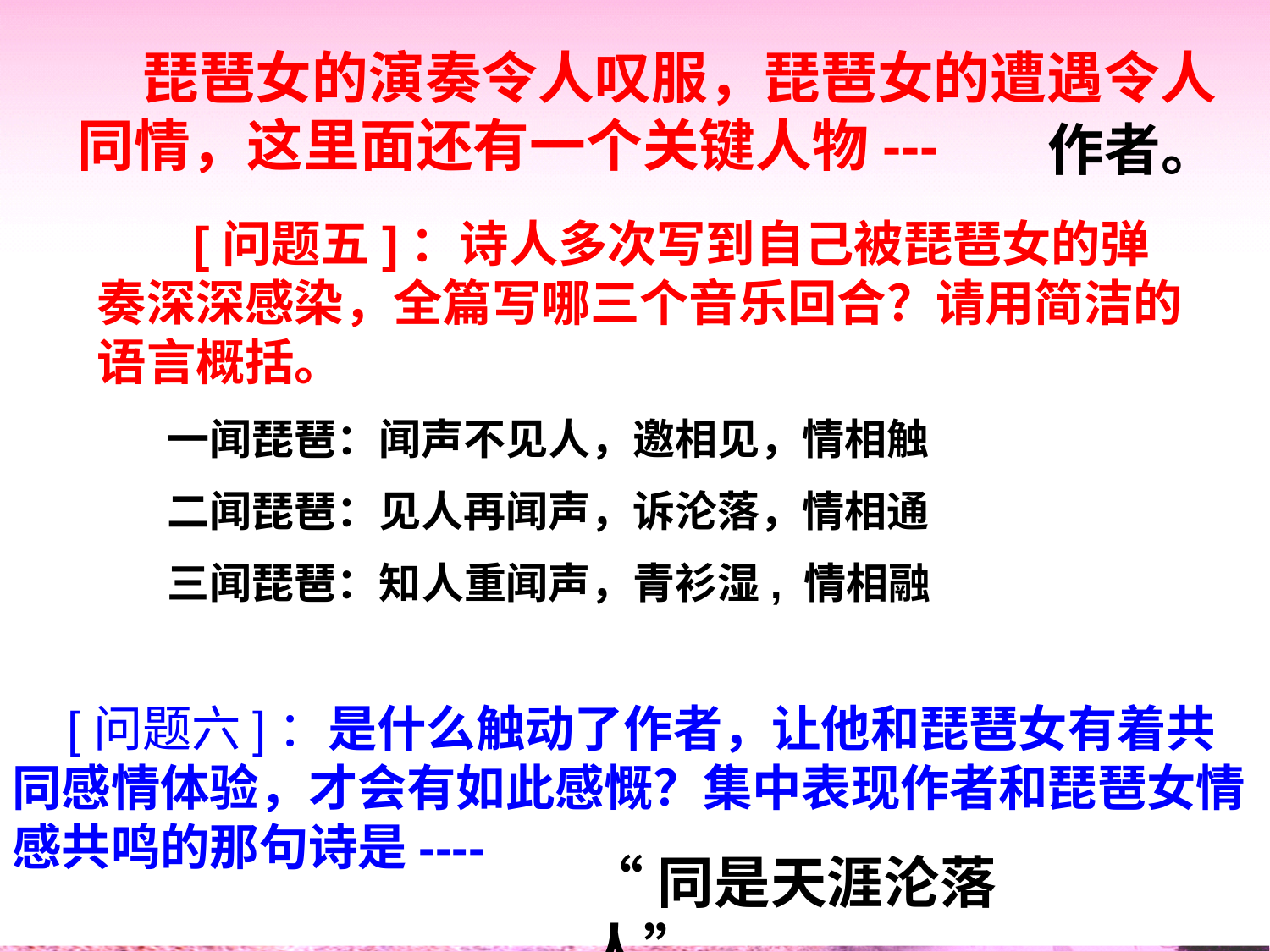

琵琶女的演奏令人叹服，琵琶女的遭遇令人同情，这里面还有一个关键人物---
作者。
       [问题五]：诗人多次写到自己被琵琶女的弹奏深深感染，全篇写哪三个音乐回合？请用简洁的语言概括。
一闻琵琶：闻声不见人，邀相见，情相触
二闻琵琶：见人再闻声，诉沦落，情相通
三闻琵琶：知人重闻声，青衫湿, 情相融
# [问题六]：是什么触动了作者，让他和琵琶女有着共同感情体验，才会有如此感慨？集中表现作者和琵琶女情感共鸣的那句诗是----
“同是天涯沦落人”